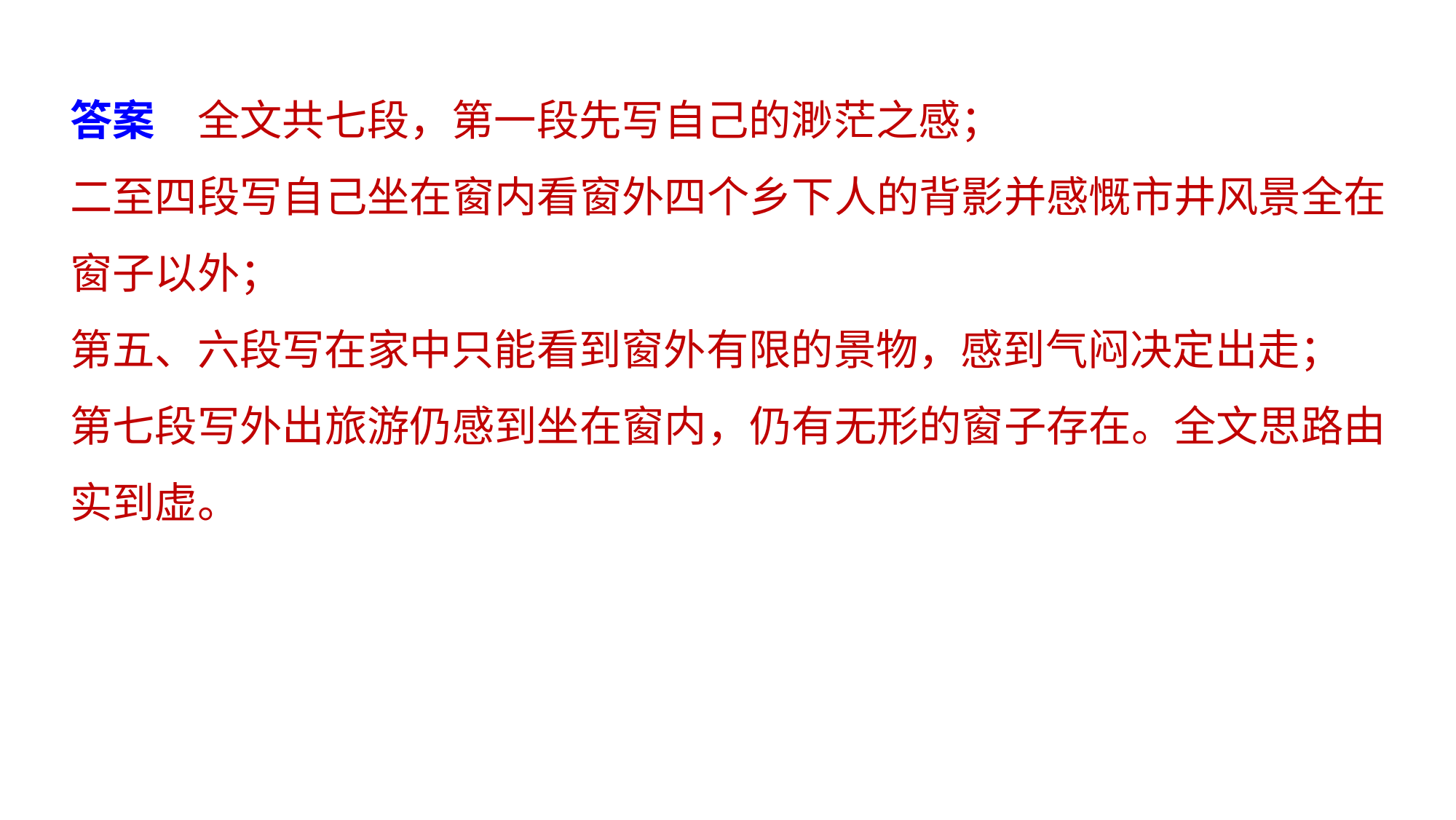

答案　全文共七段，第一段先写自己的渺茫之感；
二至四段写自己坐在窗内看窗外四个乡下人的背影并感慨市井风景全在窗子以外；
第五、六段写在家中只能看到窗外有限的景物，感到气闷决定出走；
第七段写外出旅游仍感到坐在窗内，仍有无形的窗子存在。全文思路由实到虚。